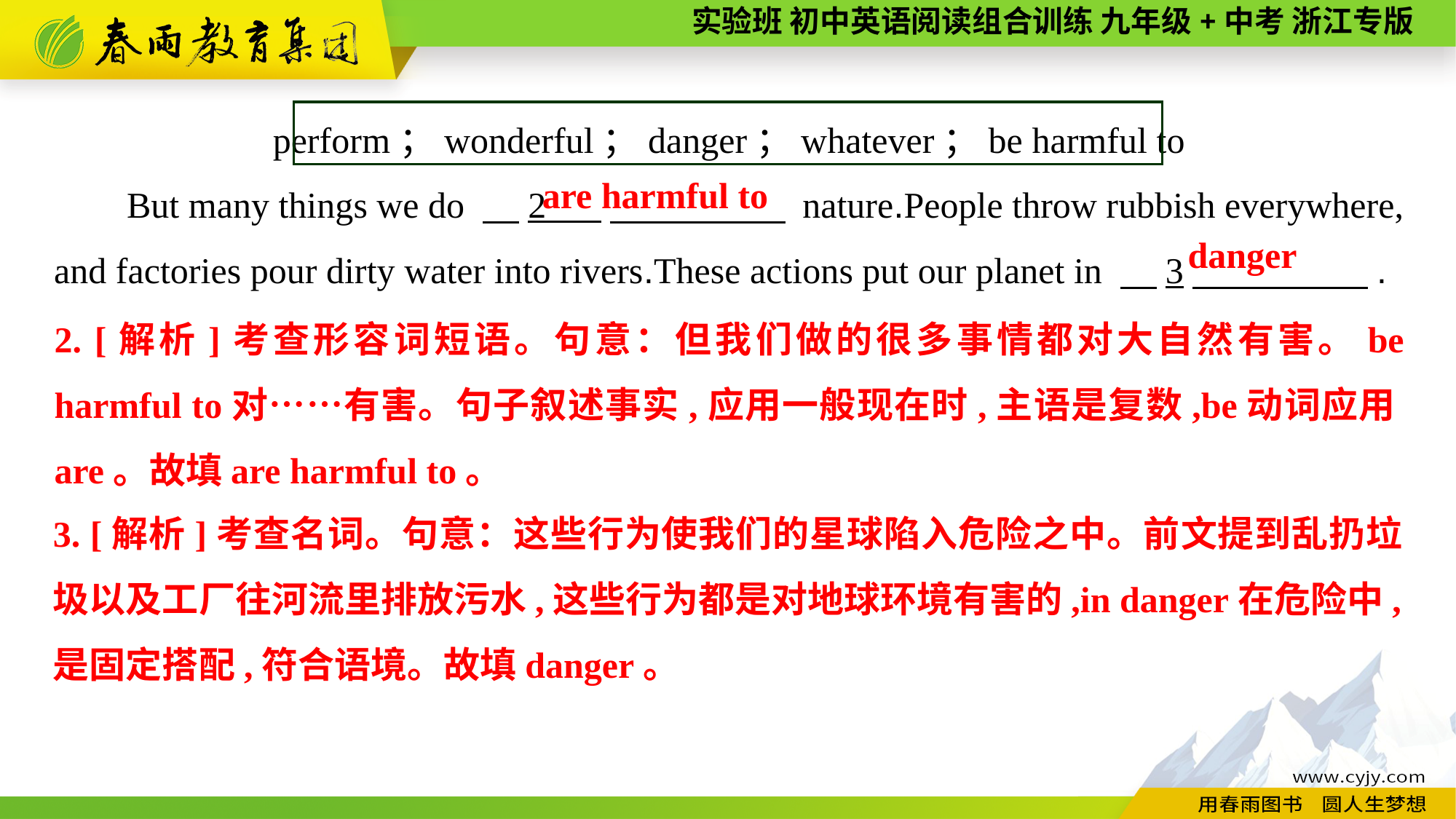

perform；wonderful；danger；whatever；be harmful to
But many things we do 　2      　                  nature.People throw rubbish everywhere, and factories pour dirty water into rivers.These actions put our planet in 　3　                 .

 are harmful to
danger
2. [解析]考查形容词短语。句意：但我们做的很多事情都对大自然有害。be harmful to对……有害。句子叙述事实,应用一般现在时,主语是复数,be动词应用are。故填are harmful to。
3. [解析]考查名词。句意：这些行为使我们的星球陷入危险之中。前文提到乱扔垃圾以及工厂往河流里排放污水,这些行为都是对地球环境有害的,in danger在危险中,是固定搭配,符合语境。故填danger。